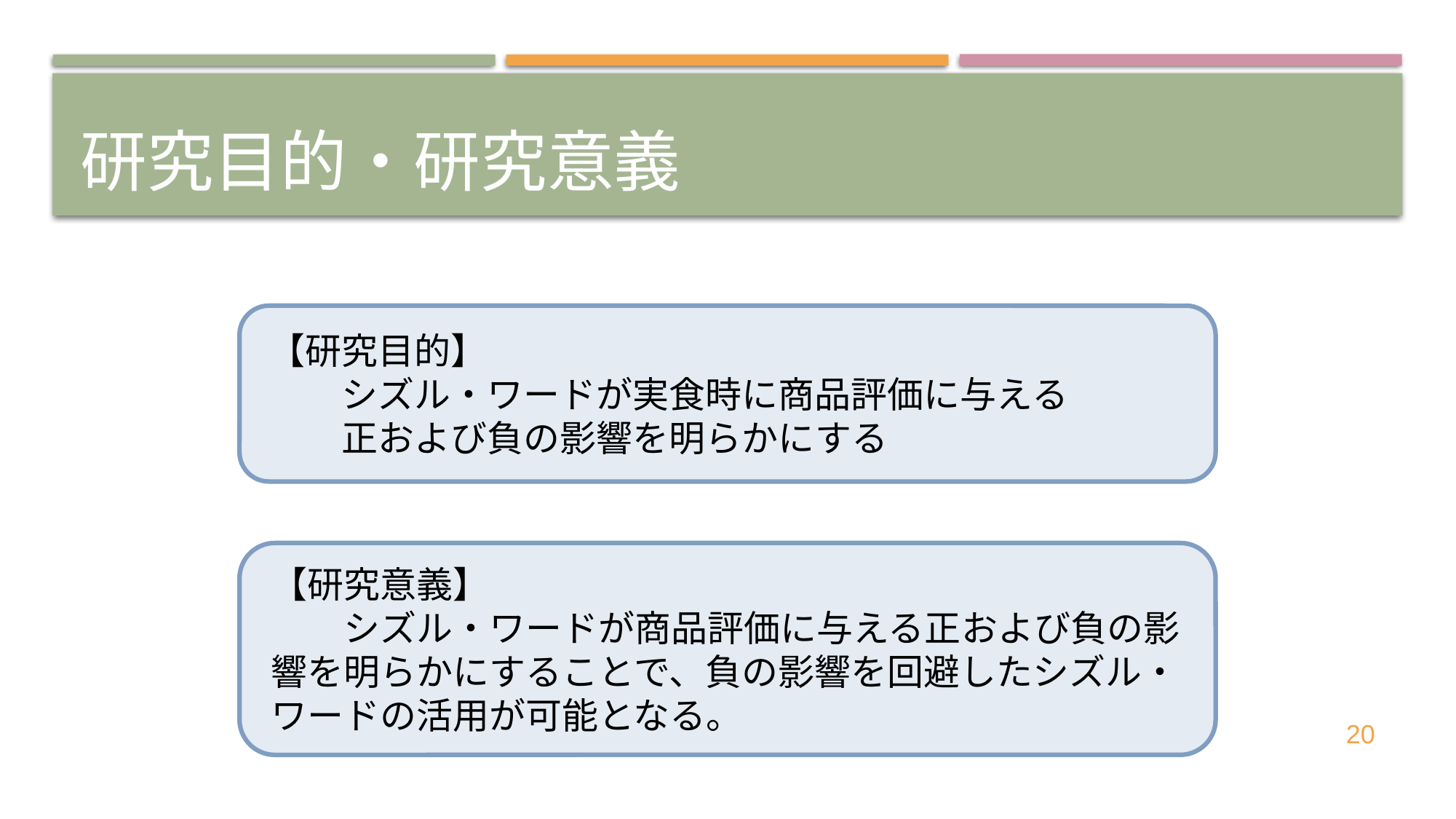

# 研究目的・研究意義
【研究目的】
　　シズル・ワードが実食時に商品評価に与える
　　正および負の影響を明らかにする
【研究意義】
　　シズル・ワードが商品評価に与える正および負の影響を明らかにすることで、負の影響を回避したシズル・ワードの活用が可能となる。
20